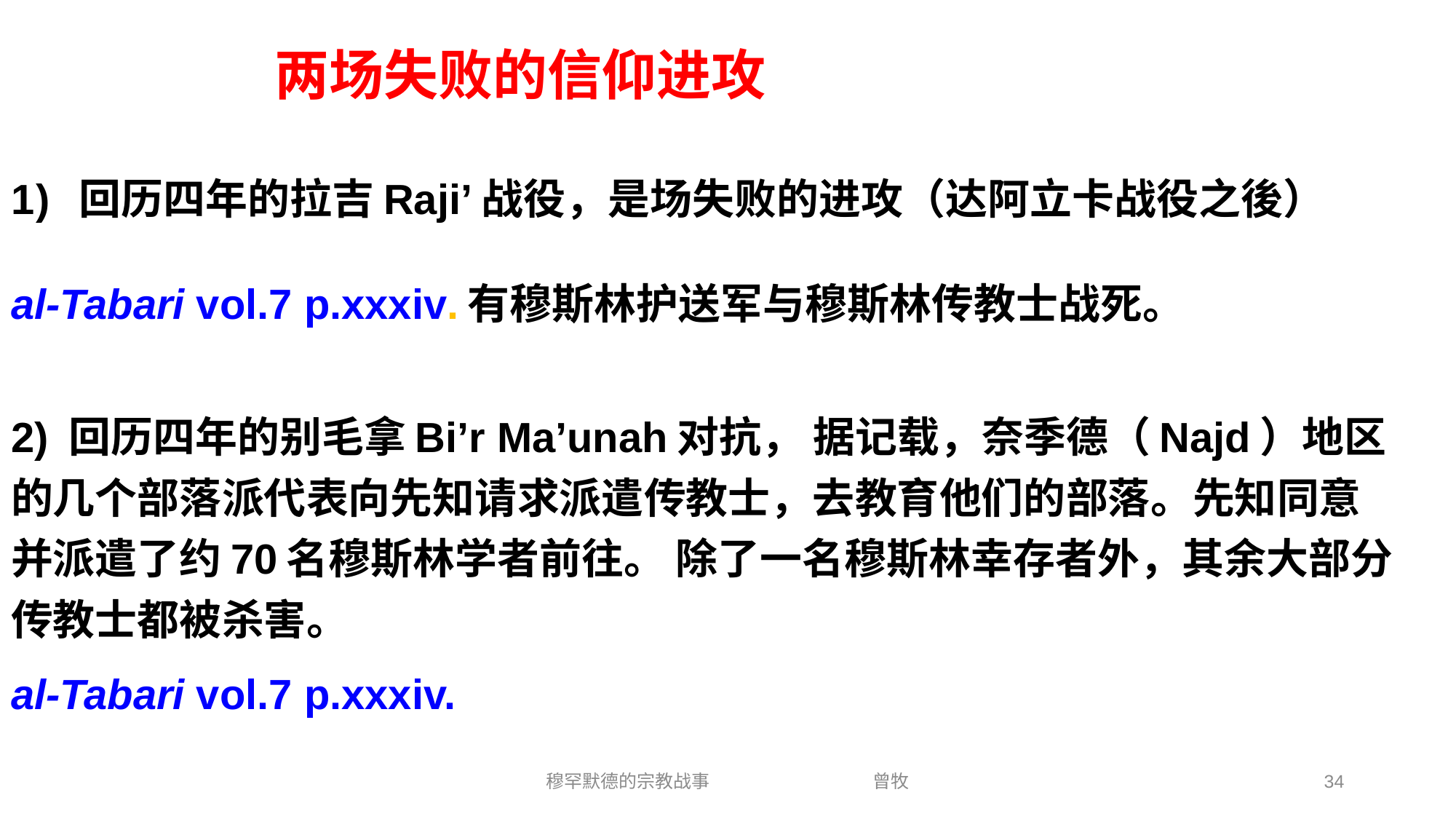

# 两场失败的信仰进攻
回历四年的拉吉Raji’战役，是场失败的进攻（达阿立卡战役之後）
al-Tabari vol.7 p.xxxiv.有穆斯林护送军与穆斯林传教士战死。

2) 回历四年的别毛拿Bi’r Ma’unah对抗， 据记载，奈季德（Najd）地区的几个部落派代表向先知请求派遣传教士，去教育他们的部落。先知同意并派遣了约70名穆斯林学者前往。 除了一名穆斯林幸存者外，其余大部分传教士都被杀害。
al-Tabari vol.7 p.xxxiv.
穆罕默德的宗教战事                             曾牧
34